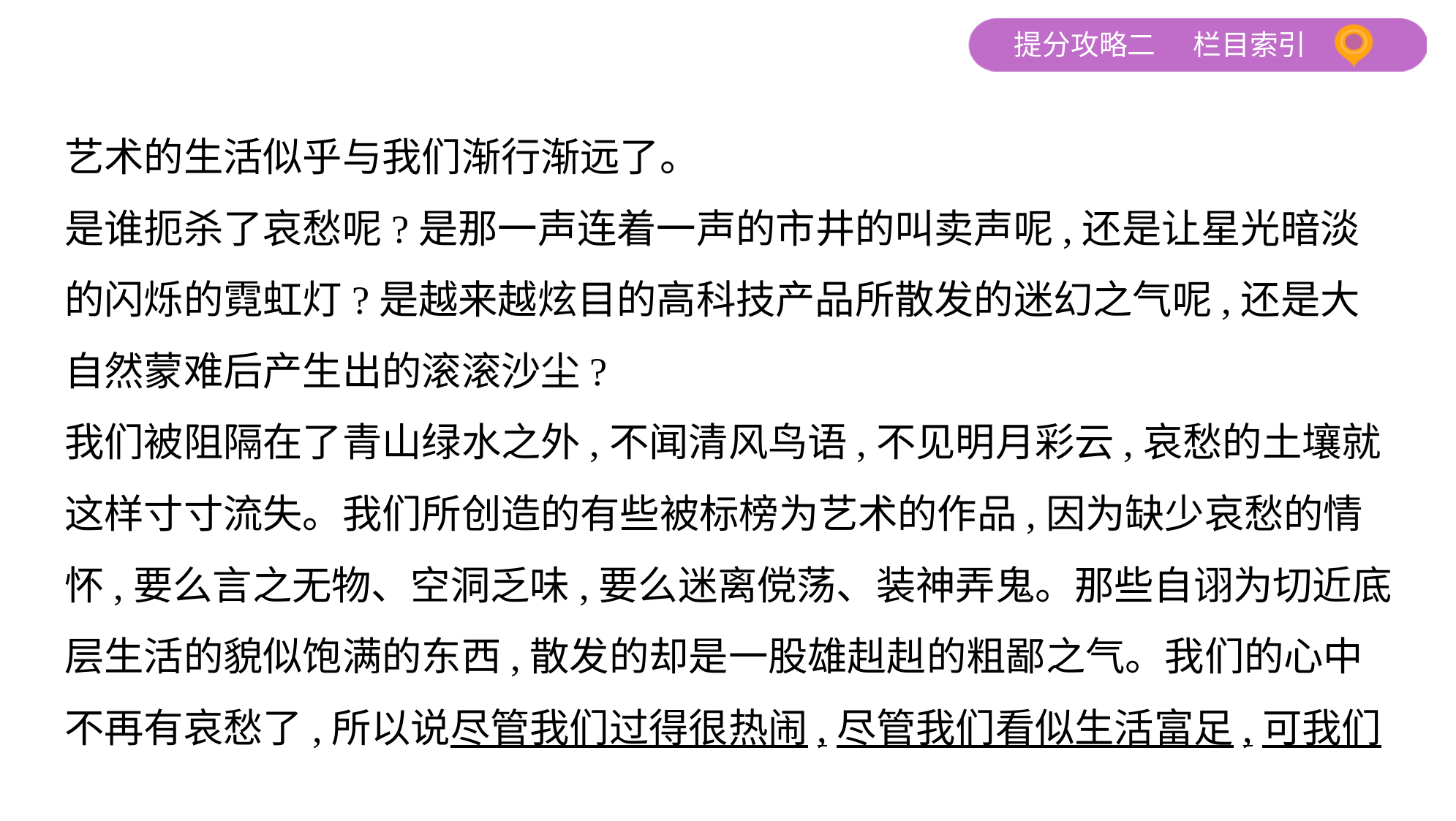

艺术的生活似乎与我们渐行渐远了。
是谁扼杀了哀愁呢?是那一声连着一声的市井的叫卖声呢,还是让星光暗淡
的闪烁的霓虹灯?是越来越炫目的高科技产品所散发的迷幻之气呢,还是大
自然蒙难后产生出的滚滚沙尘?
我们被阻隔在了青山绿水之外,不闻清风鸟语,不见明月彩云,哀愁的土壤就
这样寸寸流失。我们所创造的有些被标榜为艺术的作品,因为缺少哀愁的情
怀,要么言之无物、空洞乏味,要么迷离傥荡、装神弄鬼。那些自诩为切近底
层生活的貌似饱满的东西,散发的却是一股雄赳赳的粗鄙之气。我们的心中
不再有哀愁了,所以说尽管我们过得很热闹,尽管我们看似生活富足,可我们